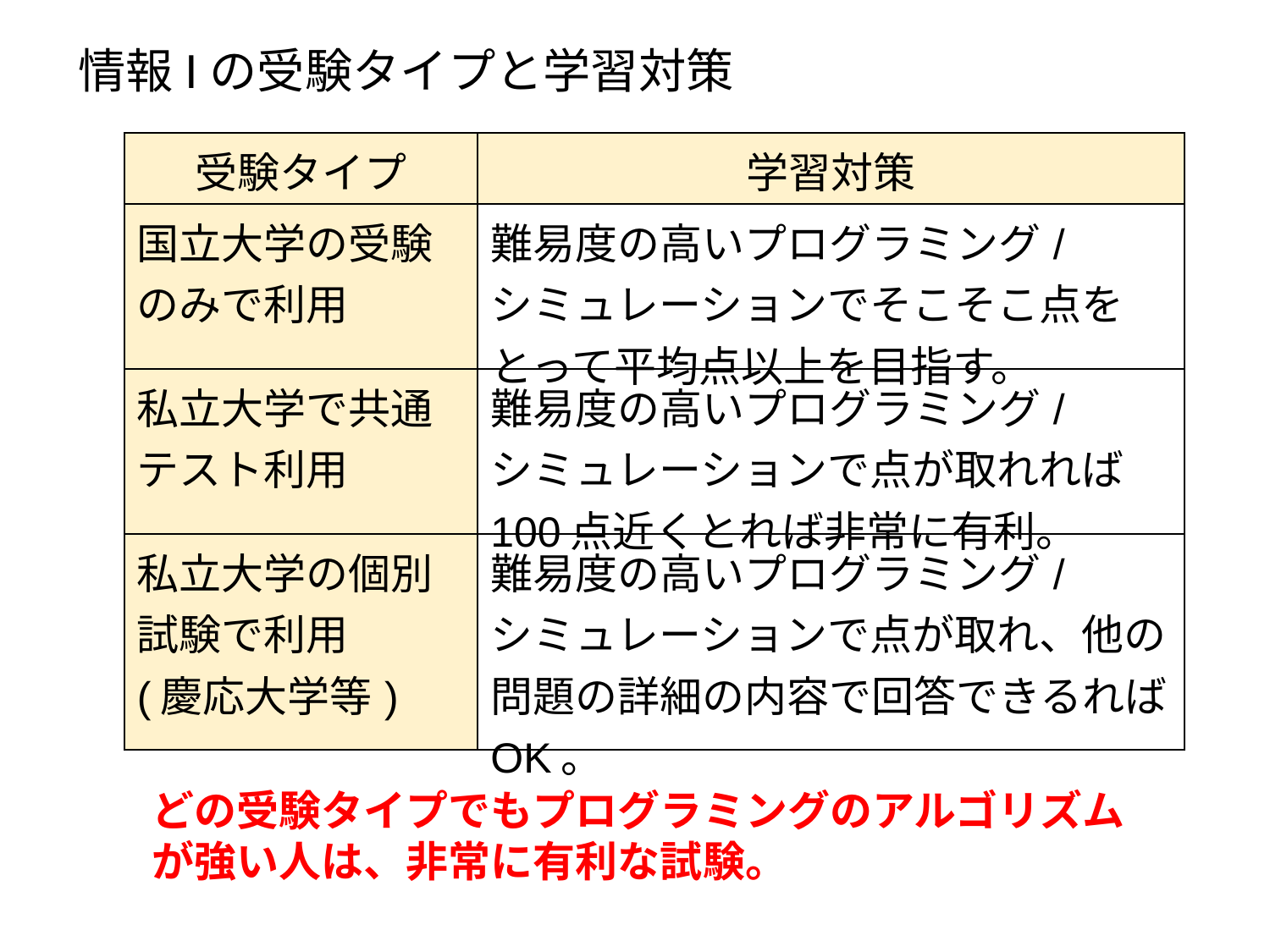

情報Iの受験タイプと学習対策
| 受験タイプ | 学習対策 |
| --- | --- |
| 国立大学の受験のみで利用 | 難易度の高いプログラミング/ シミュレーションでそこそこ点をとって平均点以上を目指す。 |
| 私立大学で共通テスト利用 | 難易度の高いプログラミング/ シミュレーションで点が取れれば100点近くとれば非常に有利。 |
| 私立大学の個別試験で利用 (慶応大学等) | 難易度の高いプログラミング/ シミュレーションで点が取れ、他の問題の詳細の内容で回答できるればOK。 |
どの受験タイプでもプログラミングのアルゴリズムが強い人は、非常に有利な試験。